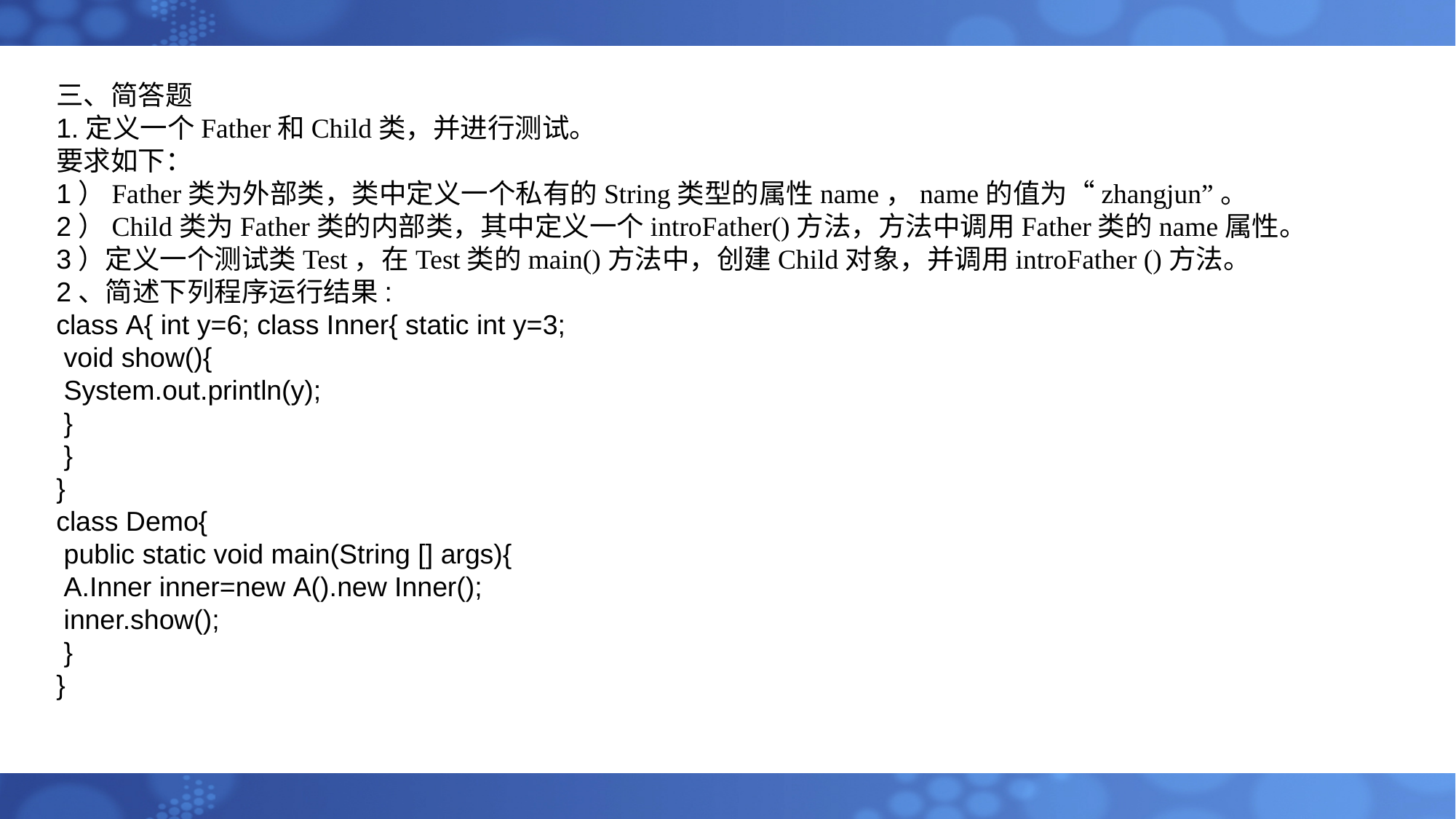

三、简答题
1.定义一个Father和Child类，并进行测试。
要求如下：
1）Father类为外部类，类中定义一个私有的String类型的属性name，name的值为“zhangjun”。
2）Child类为Father类的内部类，其中定义一个introFather()方法，方法中调用Father类的name属性。
3）定义一个测试类Test，在Test类的main()方法中，创建Child对象，并调用introFather ()方法。
2、简述下列程序运行结果:
class A{ int y=6; class Inner{ static int y=3;
 void show(){
 System.out.println(y);
 }
 }
}
class Demo{
 public static void main(String [] args){
 A.Inner inner=new A().new Inner();
 inner.show();
 }
}